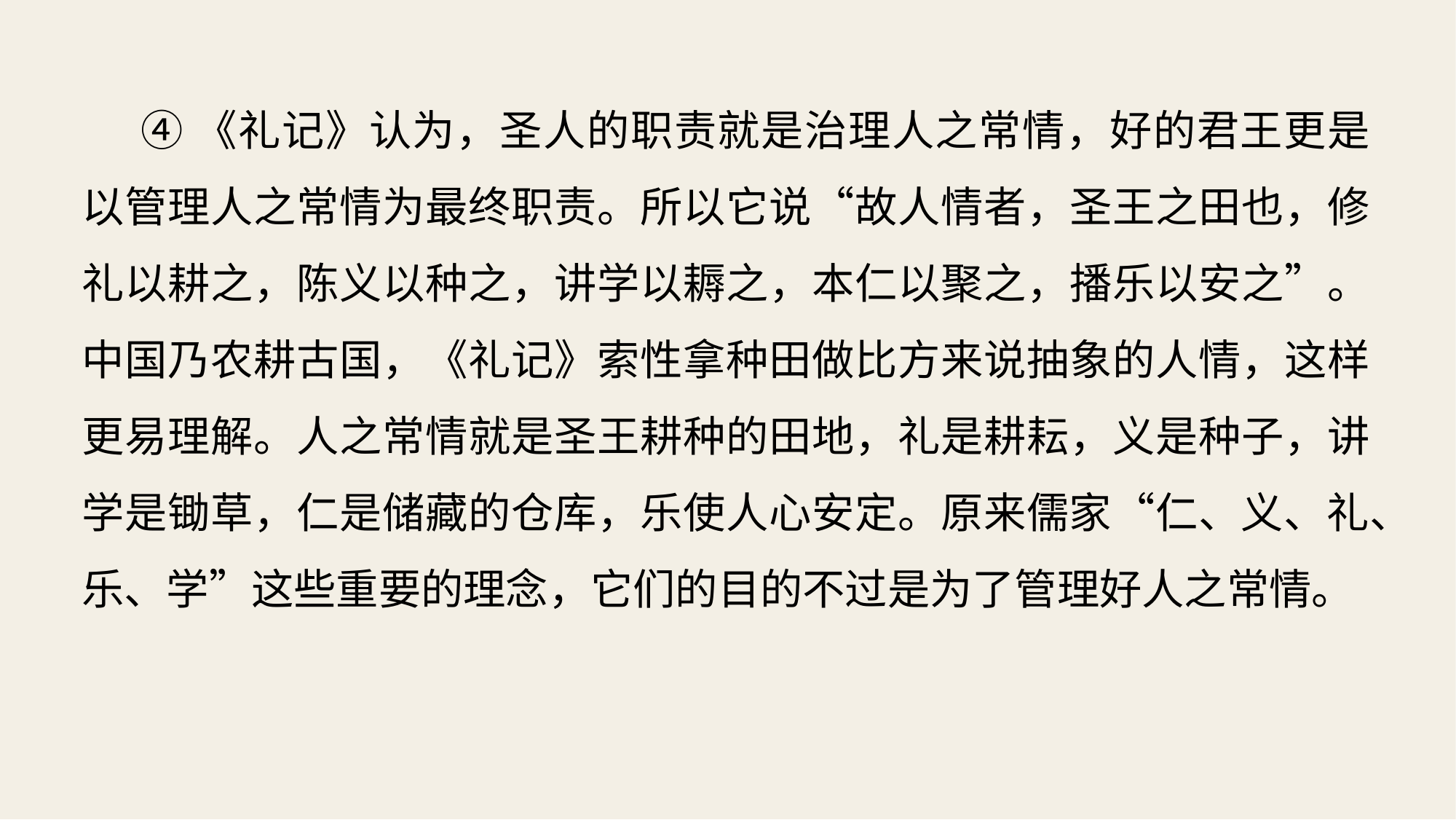

④《礼记》认为，圣人的职责就是治理人之常情，好的君王更是以管理人之常情为最终职责。所以它说“故人情者，圣王之田也，修礼以耕之，陈义以种之，讲学以耨之，本仁以聚之，播乐以安之”。中国乃农耕古国，《礼记》索性拿种田做比方来说抽象的人情，这样更易理解。人之常情就是圣王耕种的田地，礼是耕耘，义是种子，讲学是锄草，仁是储藏的仓库，乐使人心安定。原来儒家“仁、义、礼、乐、学”这些重要的理念，它们的目的不过是为了管理好人之常情。